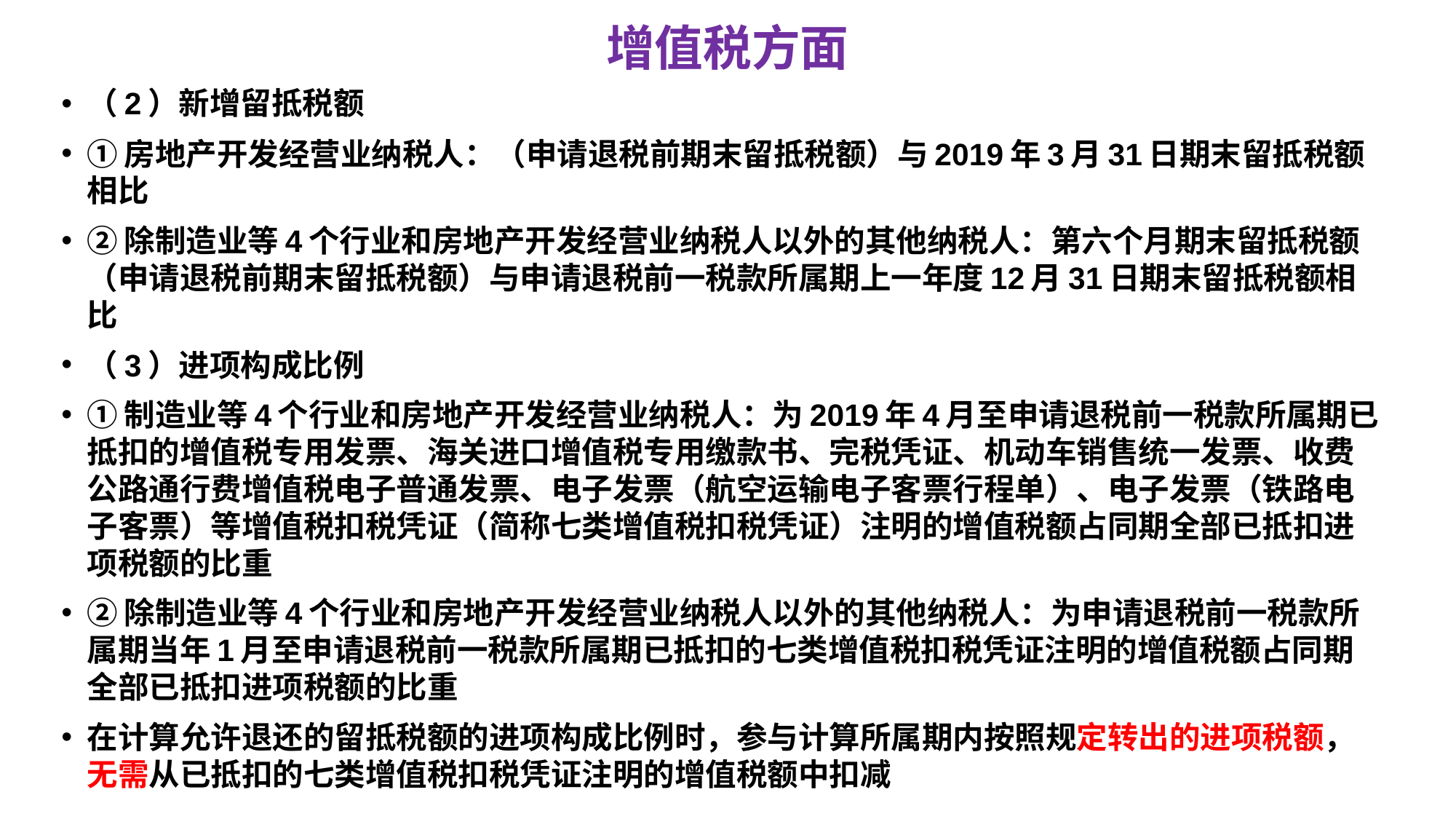

# 增值税方面
（2）新增留抵税额
①房地产开发经营业纳税人：（申请退税前期末留抵税额）与2019年3月31日期末留抵税额相比
②除制造业等4个行业和房地产开发经营业纳税人以外的其他纳税人：第六个月期末留抵税额（申请退税前期末留抵税额）与申请退税前一税款所属期上一年度12月31日期末留抵税额相比
（3）进项构成比例
①制造业等4个行业和房地产开发经营业纳税人：为2019年4月至申请退税前一税款所属期已抵扣的增值税专用发票、海关进口增值税专用缴款书、完税凭证、机动车销售统一发票、收费公路通行费增值税电子普通发票、电子发票（航空运输电子客票行程单）、电子发票（铁路电子客票）等增值税扣税凭证（简称七类增值税扣税凭证）注明的增值税额占同期全部已抵扣进项税额的比重
②除制造业等4个行业和房地产开发经营业纳税人以外的其他纳税人：为申请退税前一税款所属期当年1月至申请退税前一税款所属期已抵扣的七类增值税扣税凭证注明的增值税额占同期全部已抵扣进项税额的比重
在计算允许退还的留抵税额的进项构成比例时，参与计算所属期内按照规定转出的进项税额，无需从已抵扣的七类增值税扣税凭证注明的增值税额中扣减